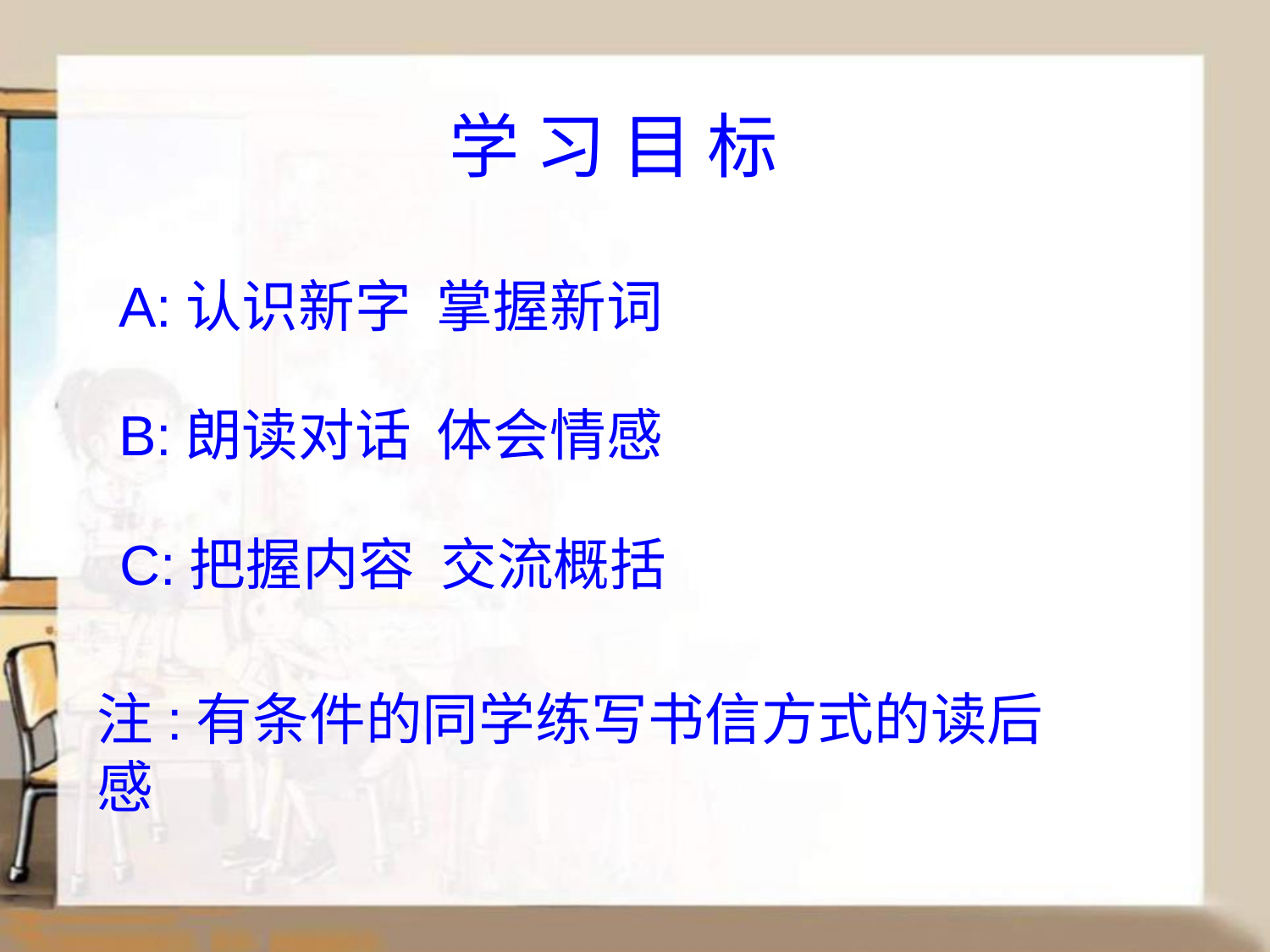

学 习 目 标
A:认识新字  掌握新词
B:朗读对话  体会情感
C:把握内容  交流概括
注:有条件的同学练写书信方式的读后感